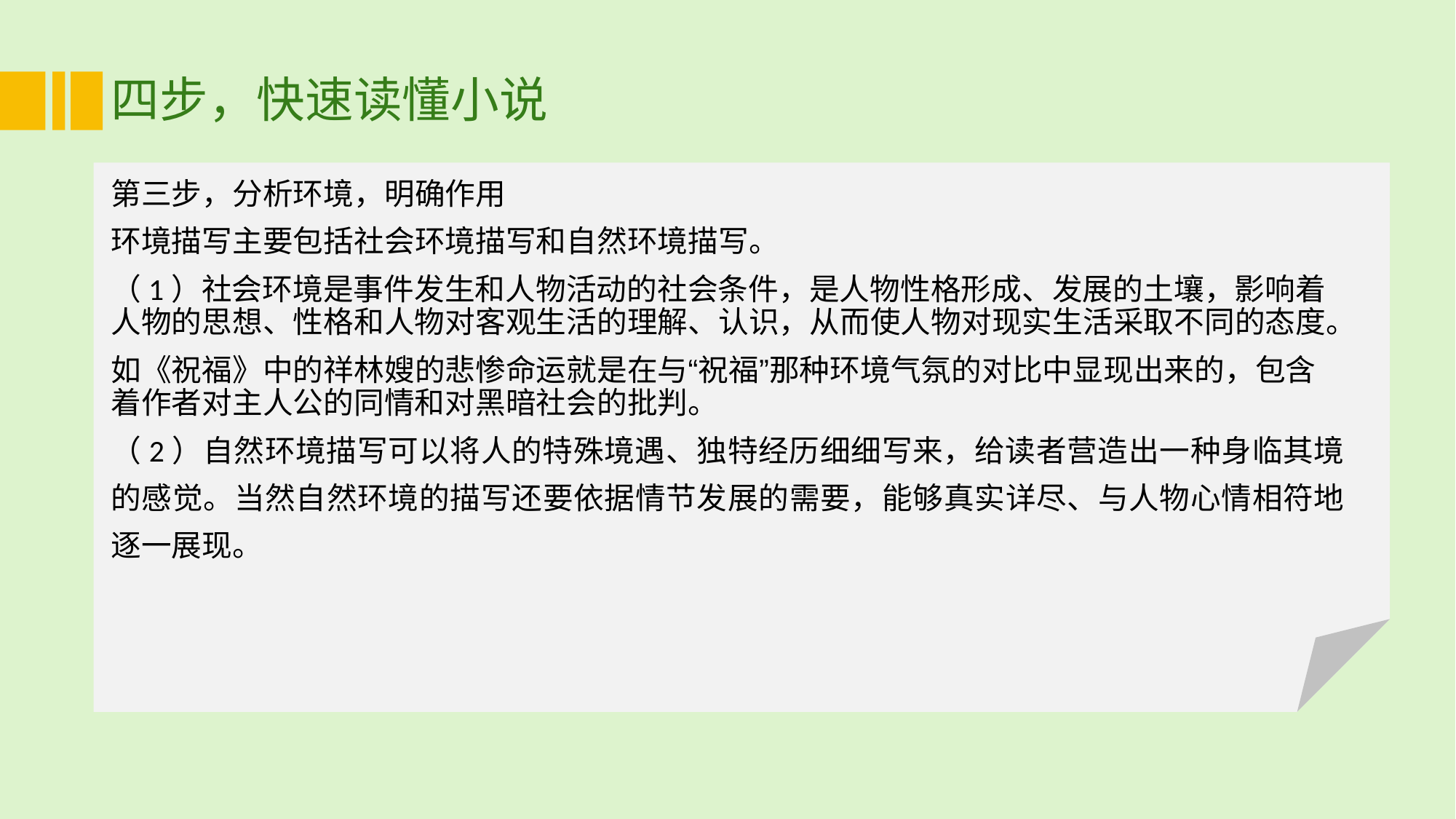

# 四步，快速读懂小说

第三步，分析环境，明确作用
环境描写主要包括社会环境描写和自然环境描写。
（1）社会环境是事件发生和人物活动的社会条件，是人物性格形成、发展的土壤，影响着人物的思想、性格和人物对客观生活的理解、认识，从而使人物对现实生活采取不同的态度。
如《祝福》中的祥林嫂的悲惨命运就是在与“祝福”那种环境气氛的对比中显现出来的，包含着作者对主人公的同情和对黑暗社会的批判。
（2）自然环境描写可以将人的特殊境遇、独特经历细细写来，给读者营造出一种身临其境的感觉。当然自然环境的描写还要依据情节发展的需要，能够真实详尽、与人物心情相符地逐一展现。